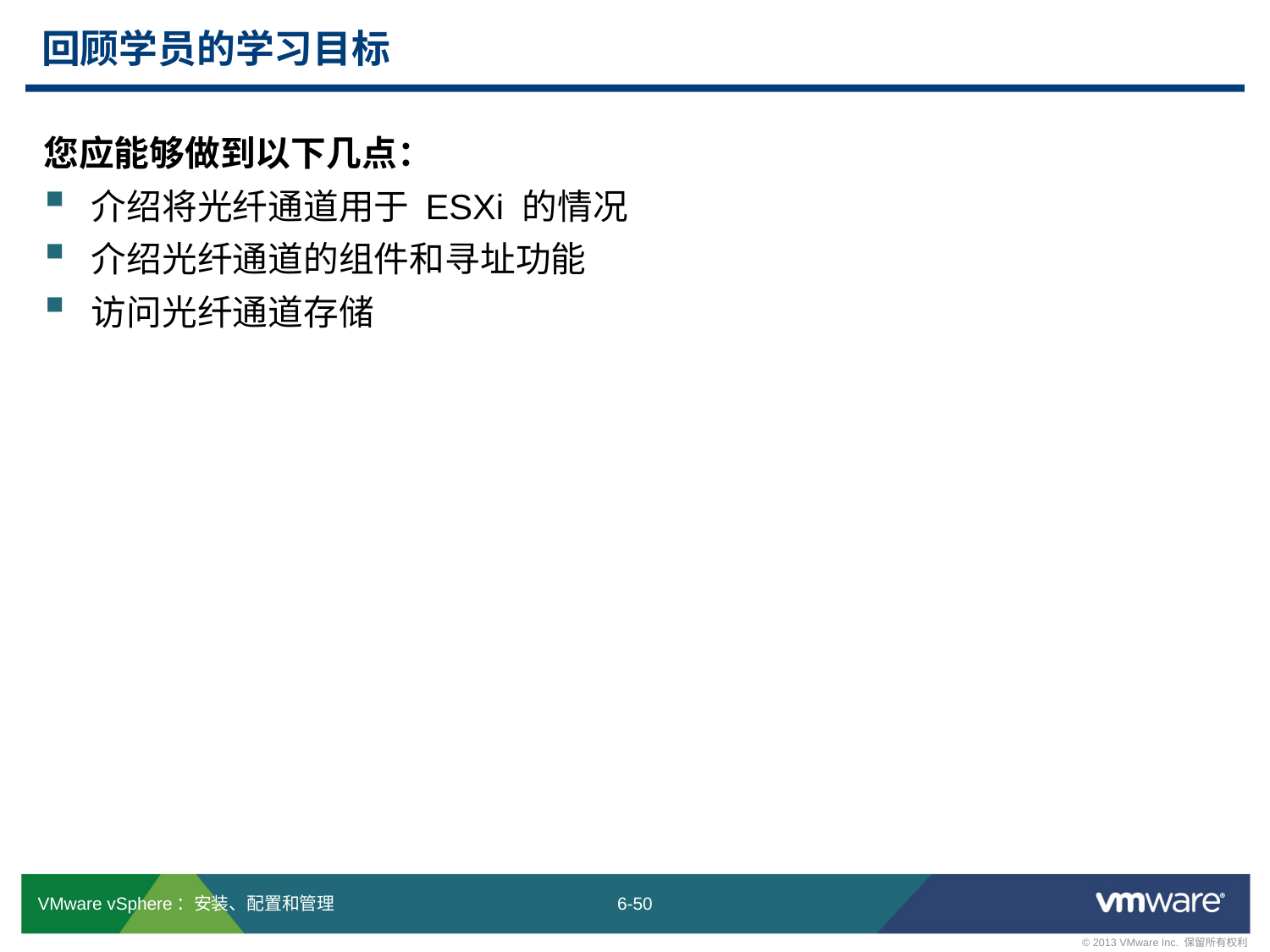

# 回顾学员的学习目标
您应能够做到以下几点：
介绍将光纤通道用于 ESXi 的情况
介绍光纤通道的组件和寻址功能
访问光纤通道存储